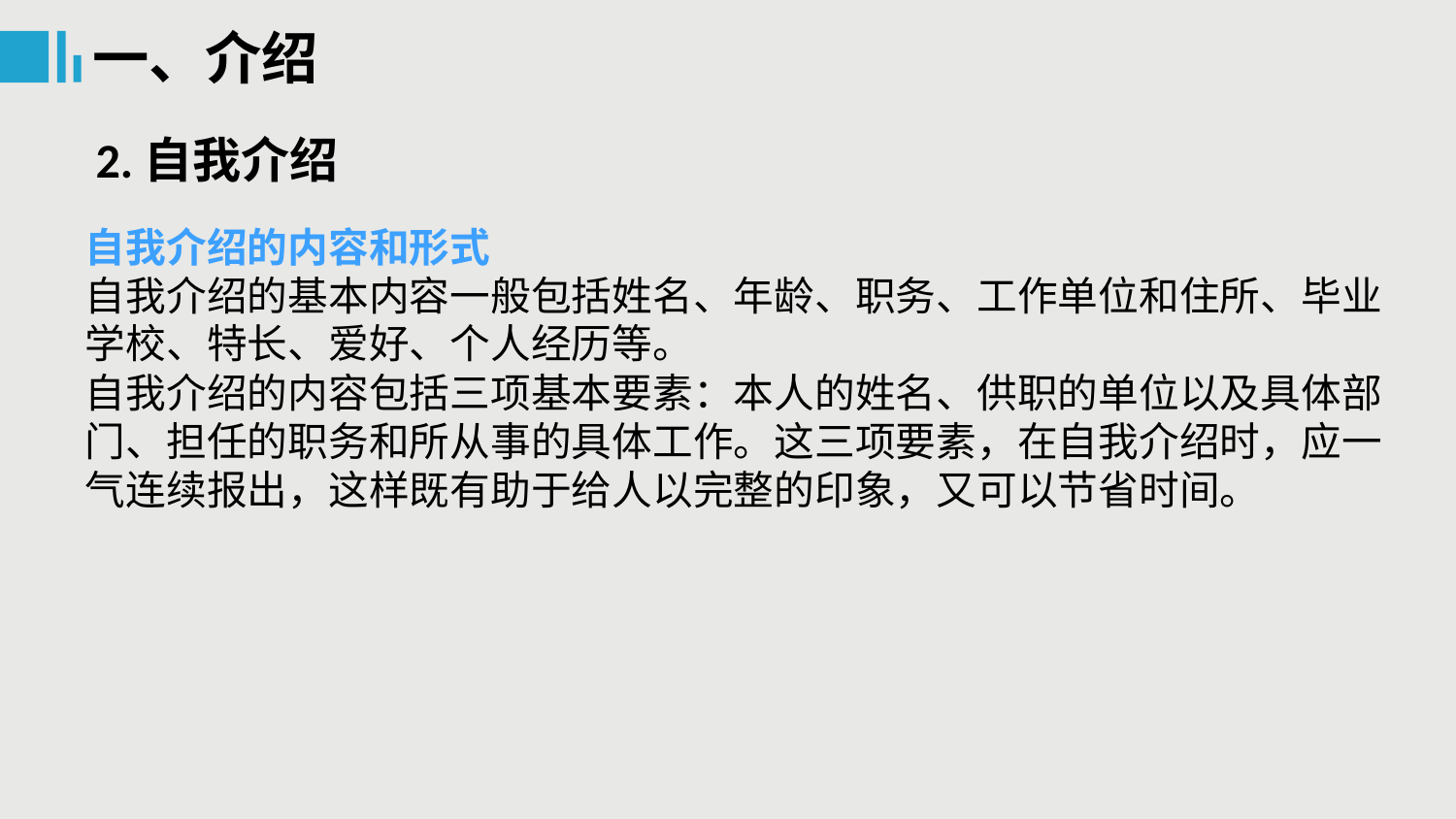

一、介绍

2.自我介绍
自我介绍的内容和形式
自我介绍的基本内容一般包括姓名、年龄、职务、工作单位和住所、毕业学校、特长、爱好、个人经历等。
自我介绍的内容包括三项基本要素：本人的姓名、供职的单位以及具体部门、担任的职务和所从事的具体工作。这三项要素，在自我介绍时，应一气连续报出，这样既有助于给人以完整的印象，又可以节省时间。